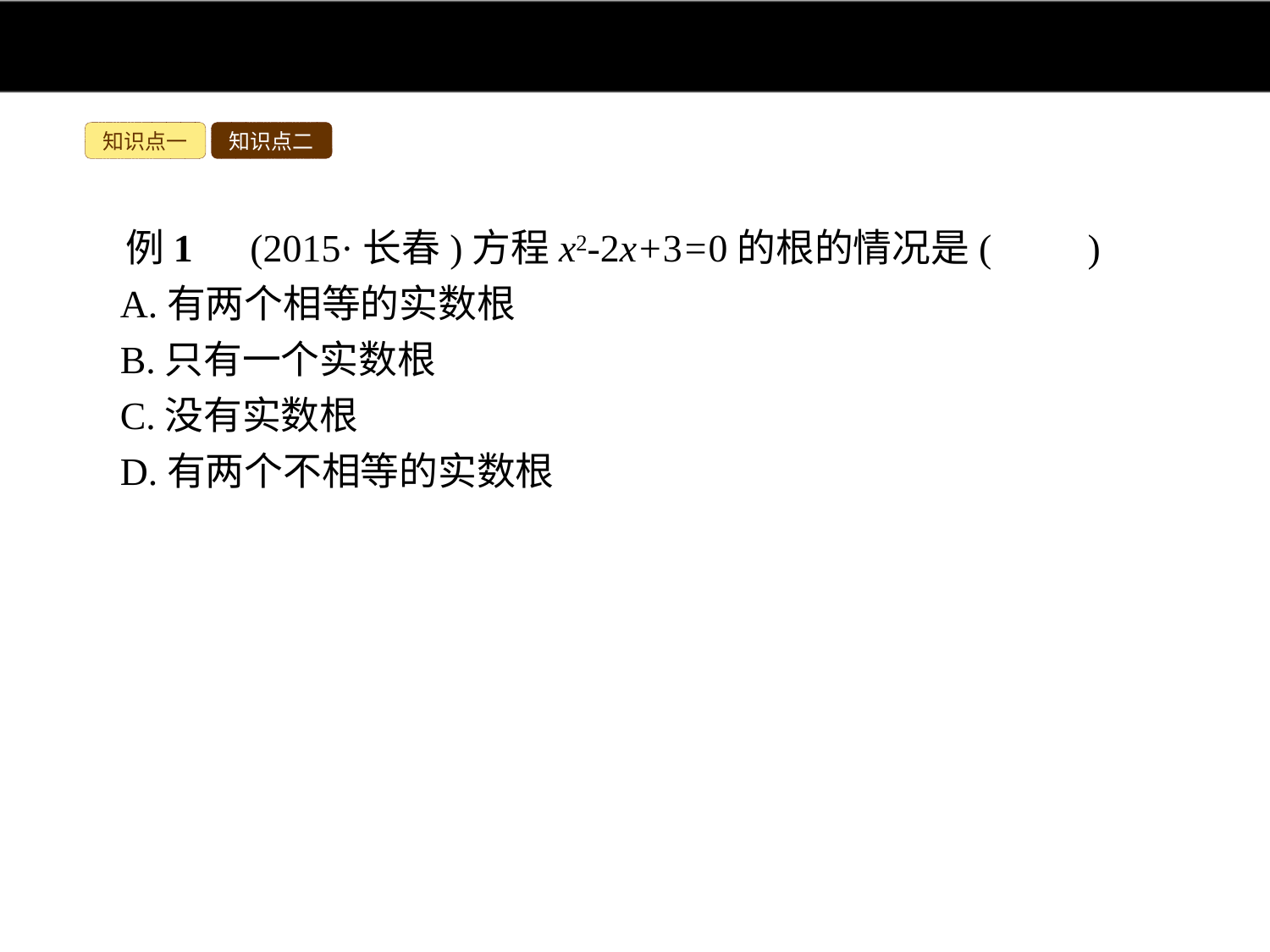

知识点一
知识点二
例1　(2015·长春)方程x2-2x+3=0的根的情况是(　　)
A.有两个相等的实数根
B.只有一个实数根
C.没有实数根
D.有两个不相等的实数根
解析:把a=1,b=-2,c=3代入Δ=b2-4ac进行计算,然后根据计算结果判断方程根的情况.
∵a=1,b=-2,c=3,∴Δ=b2-4ac=(-2)2-4×1×3=-8<0.∴方程没有实数根.
答案:C